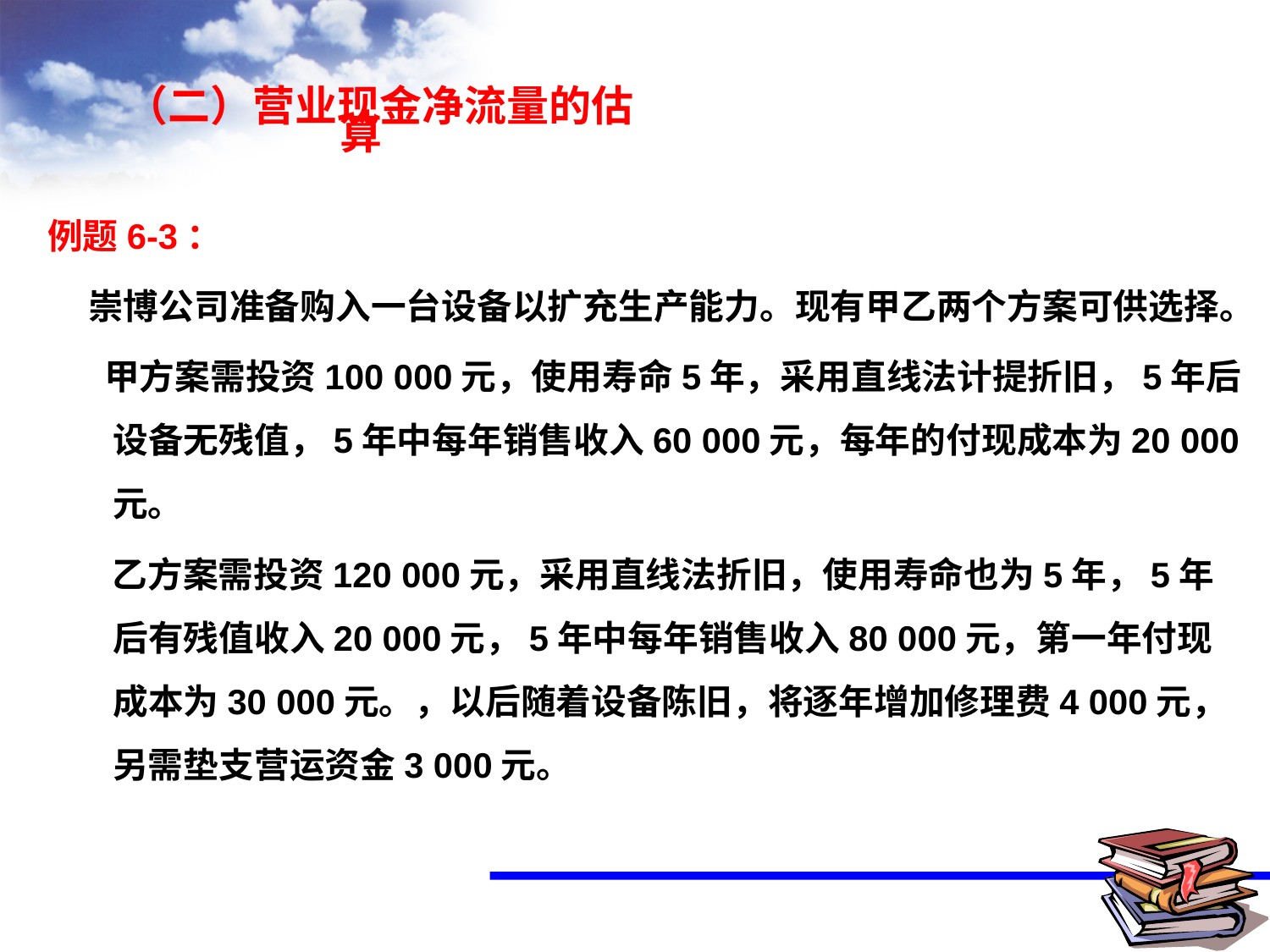

（二）营业现金净流量的估算
例题6-3：
    崇博公司准备购入一台设备以扩充生产能力。现有甲乙两个方案可供选择。
      甲方案需投资100 000元，使用寿命5年，采用直线法计提折旧，5年后设备无残值，5年中每年销售收入60 000元，每年的付现成本为20 000元。
       乙方案需投资120 000元，采用直线法折旧，使用寿命也为5年，5年后有残值收入20 000元，5年中每年销售收入80 000元，第一年付现成本为30 000元。，以后随着设备陈旧，将逐年增加修理费4 000元，另需垫支营运资金3 000元。